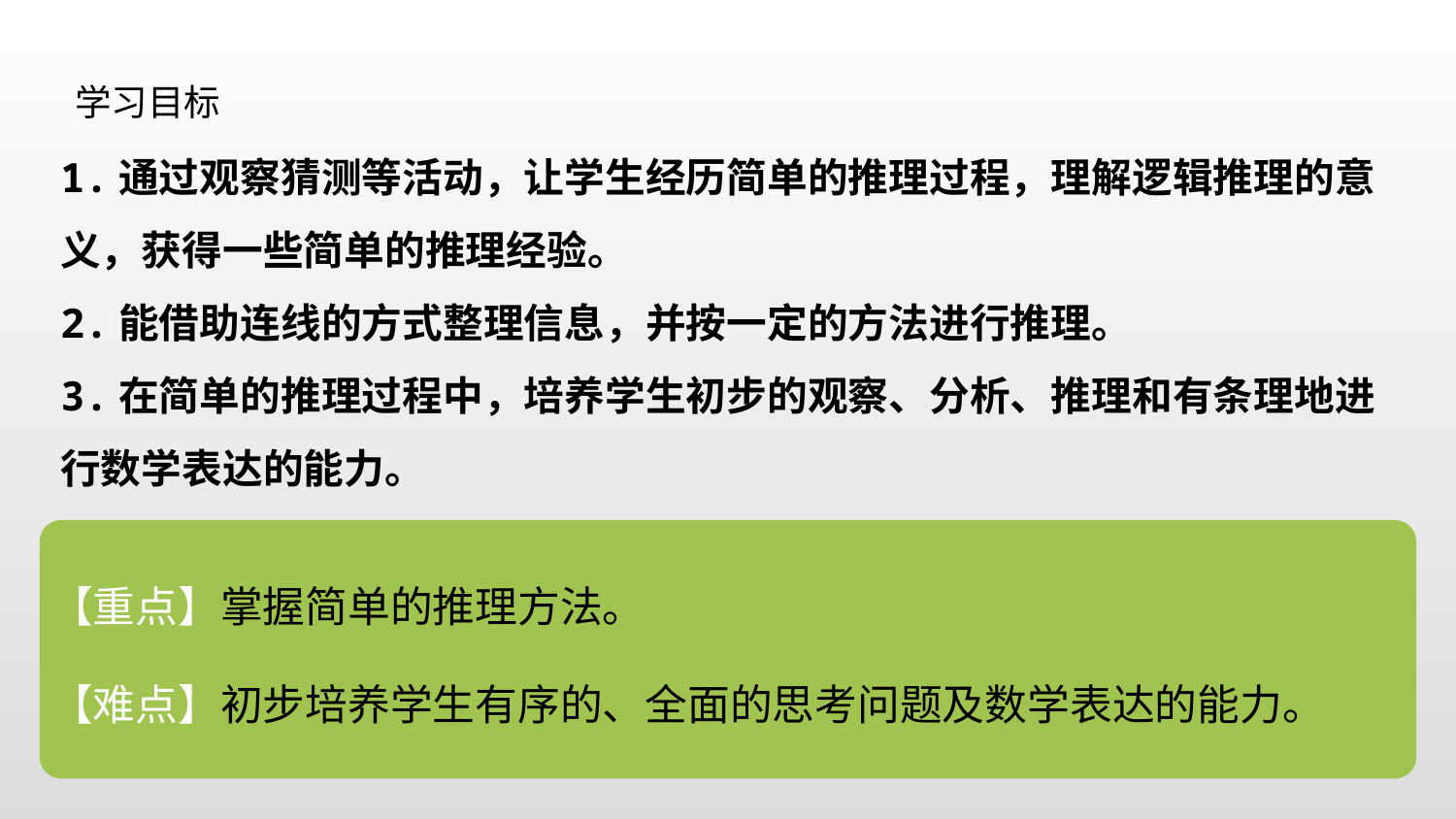

学习目标
1.通过观察猜测等活动，让学生经历简单的推理过程，理解逻辑推理的意义，获得一些简单的推理经验。
2.能借助连线的方式整理信息，并按一定的方法进行推理。
3.在简单的推理过程中，培养学生初步的观察、分析、推理和有条理地进行数学表达的能力。

【重点】掌握简单的推理方法。
【难点】初步培养学生有序的、全面的思考问题及数学表达的能力。